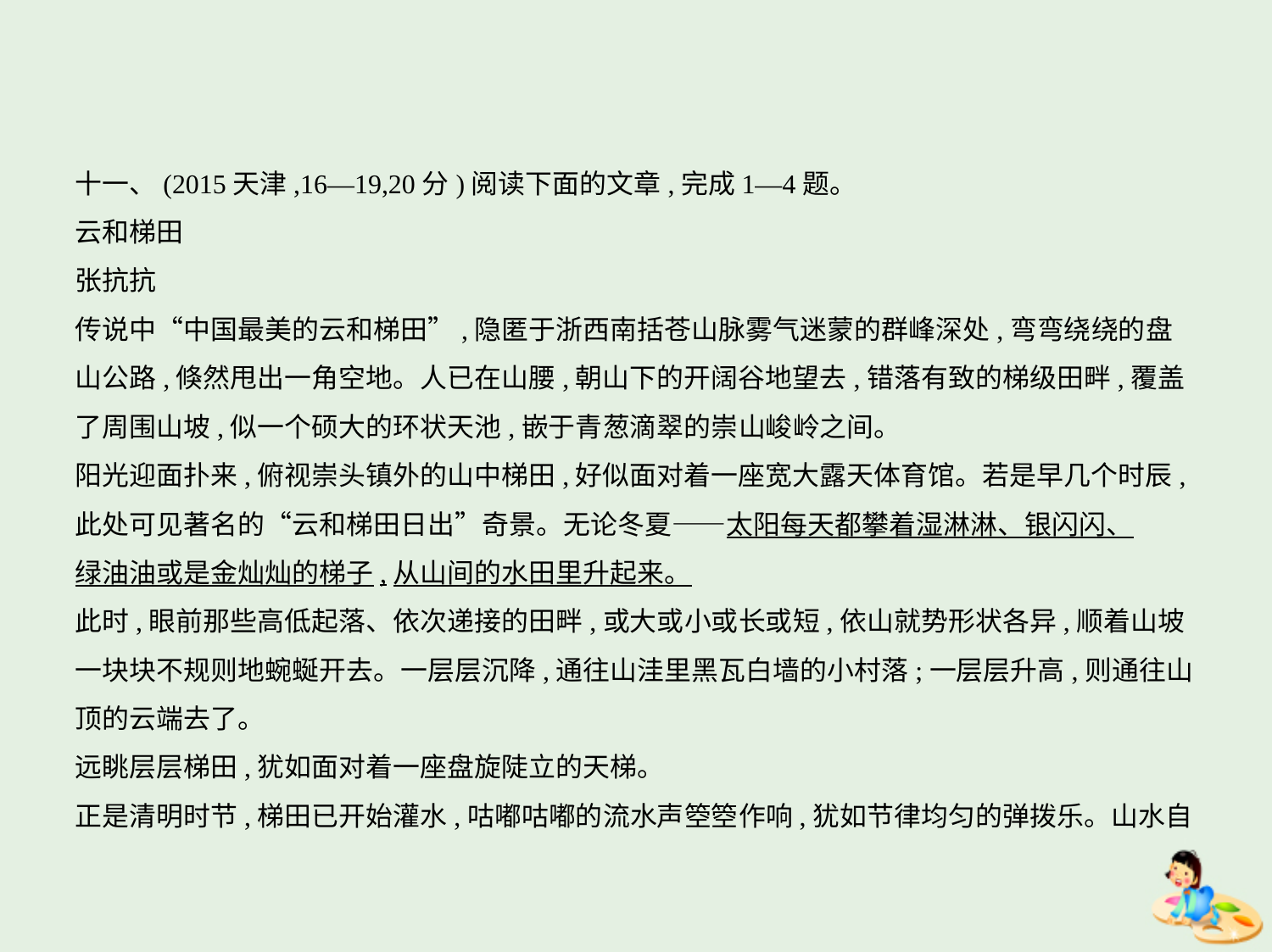

十一、(2015天津,16—19,20分)阅读下面的文章,完成1—4题。
云和梯田
张抗抗
传说中“中国最美的云和梯田”,隐匿于浙西南括苍山脉雾气迷蒙的群峰深处,弯弯绕绕的盘
山公路,倏然甩出一角空地。人已在山腰,朝山下的开阔谷地望去,错落有致的梯级田畔,覆盖
了周围山坡,似一个硕大的环状天池,嵌于青葱滴翠的崇山峻岭之间。
阳光迎面扑来,俯视崇头镇外的山中梯田,好似面对着一座宽大露天体育馆。若是早几个时辰,
此处可见著名的“云和梯田日出”奇景。无论冬夏——太阳每天都攀着湿淋淋、银闪闪、
绿油油或是金灿灿的梯子,从山间的水田里升起来。
此时,眼前那些高低起落、依次递接的田畔,或大或小或长或短,依山就势形状各异,顺着山坡
一块块不规则地蜿蜒开去。一层层沉降,通往山洼里黑瓦白墙的小村落;一层层升高,则通往山
顶的云端去了。
远眺层层梯田,犹如面对着一座盘旋陡立的天梯。
正是清明时节,梯田已开始灌水,咕嘟咕嘟的流水声箜箜作响,犹如节律均匀的弹拨乐。山水自